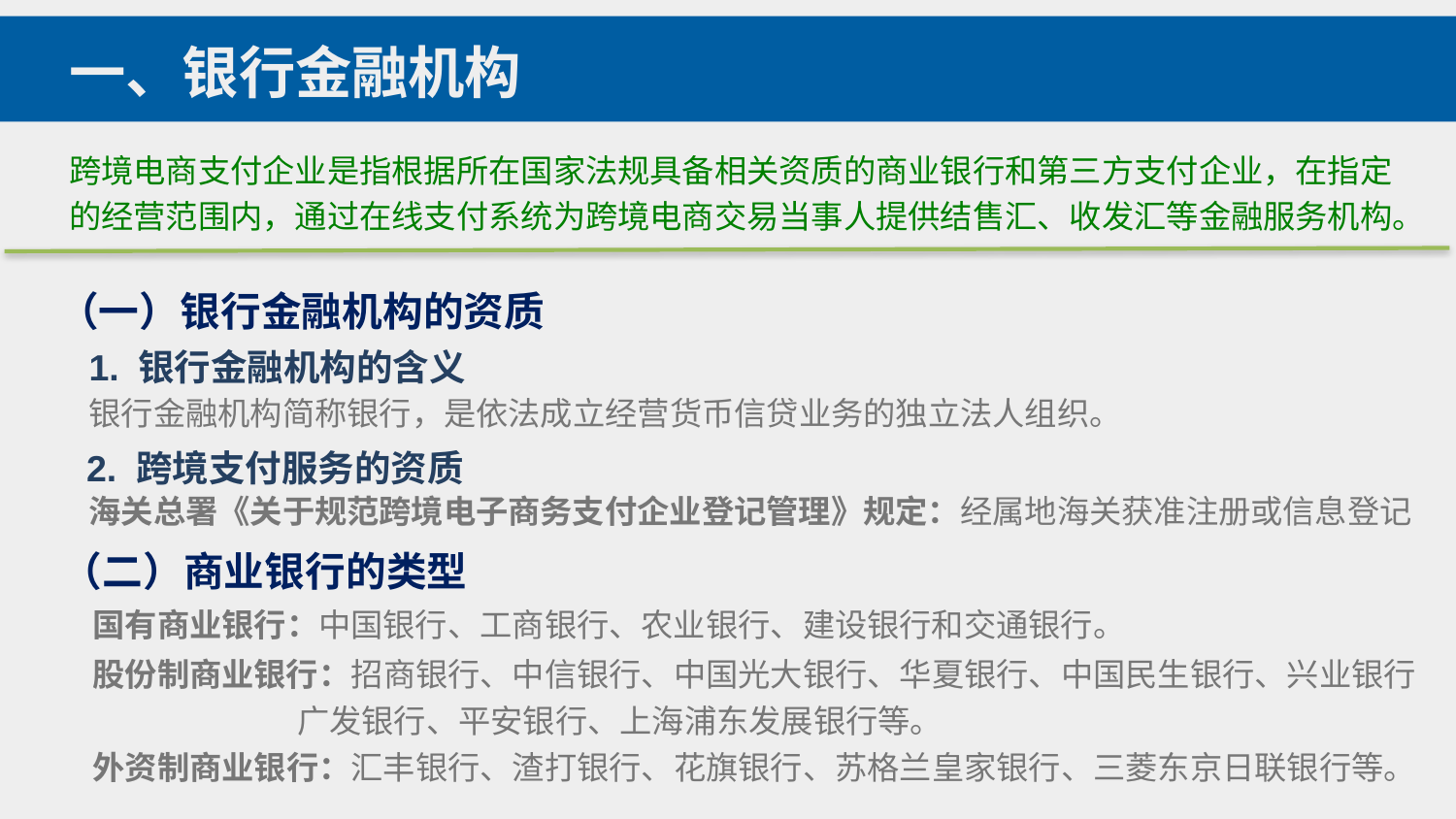

一、银行金融机构
跨境电商支付企业是指根据所在国家法规具备相关资质的商业银行和第三方支付企业，在指定的经营范围内，通过在线支付系统为跨境电商交易当事人提供结售汇、收发汇等金融服务机构。
（一）银行金融机构的资质
1. 银行金融机构的含义
银行金融机构简称银行，是依法成立经营货币信贷业务的独立法人组织。
2. 跨境支付服务的资质
海关总署《关于规范跨境电子商务支付企业登记管理》规定：经属地海关获准注册或信息登记
（二）商业银行的类型
国有商业银行：中国银行、工商银行、农业银行、建设银行和交通银行。
股份制商业银行：招商银行、中信银行、中国光大银行、华夏银行、中国民生银行、兴业银行
                           广发银行、平安银行、上海浦东发展银行等。
外资制商业银行：汇丰银行、渣打银行、花旗银行、苏格兰皇家银行、三菱东京日联银行等。